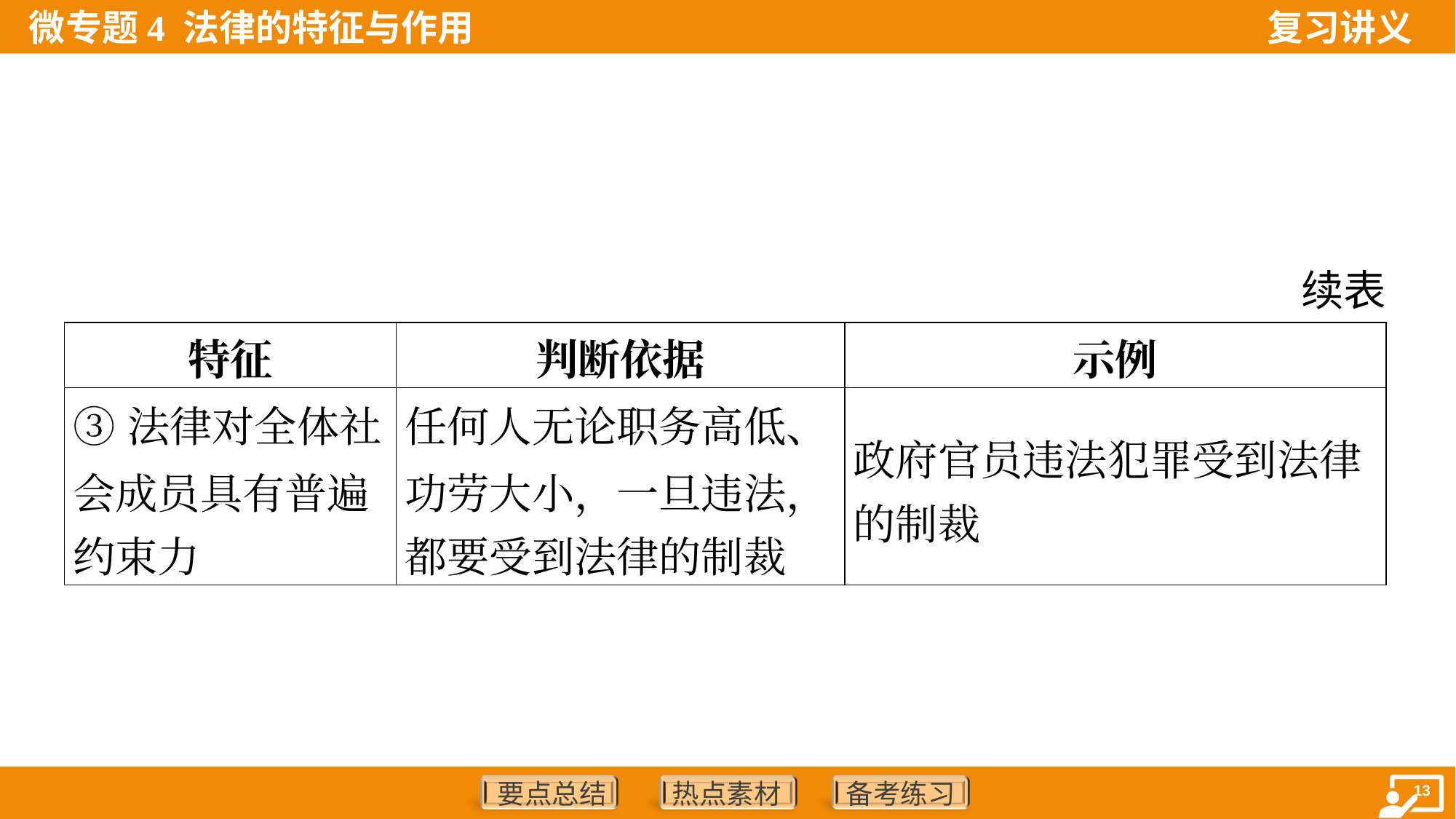

续表
| 特征 | 判断依据 | 示例 |
| --- | --- | --- |
| ③法律对全体社 会成员具有普遍 约束力 | 任何人无论职务高低、 功劳大小，一旦违法， 都要受到法律的制裁 | 政府官员违法犯罪受到法律 的制裁 |